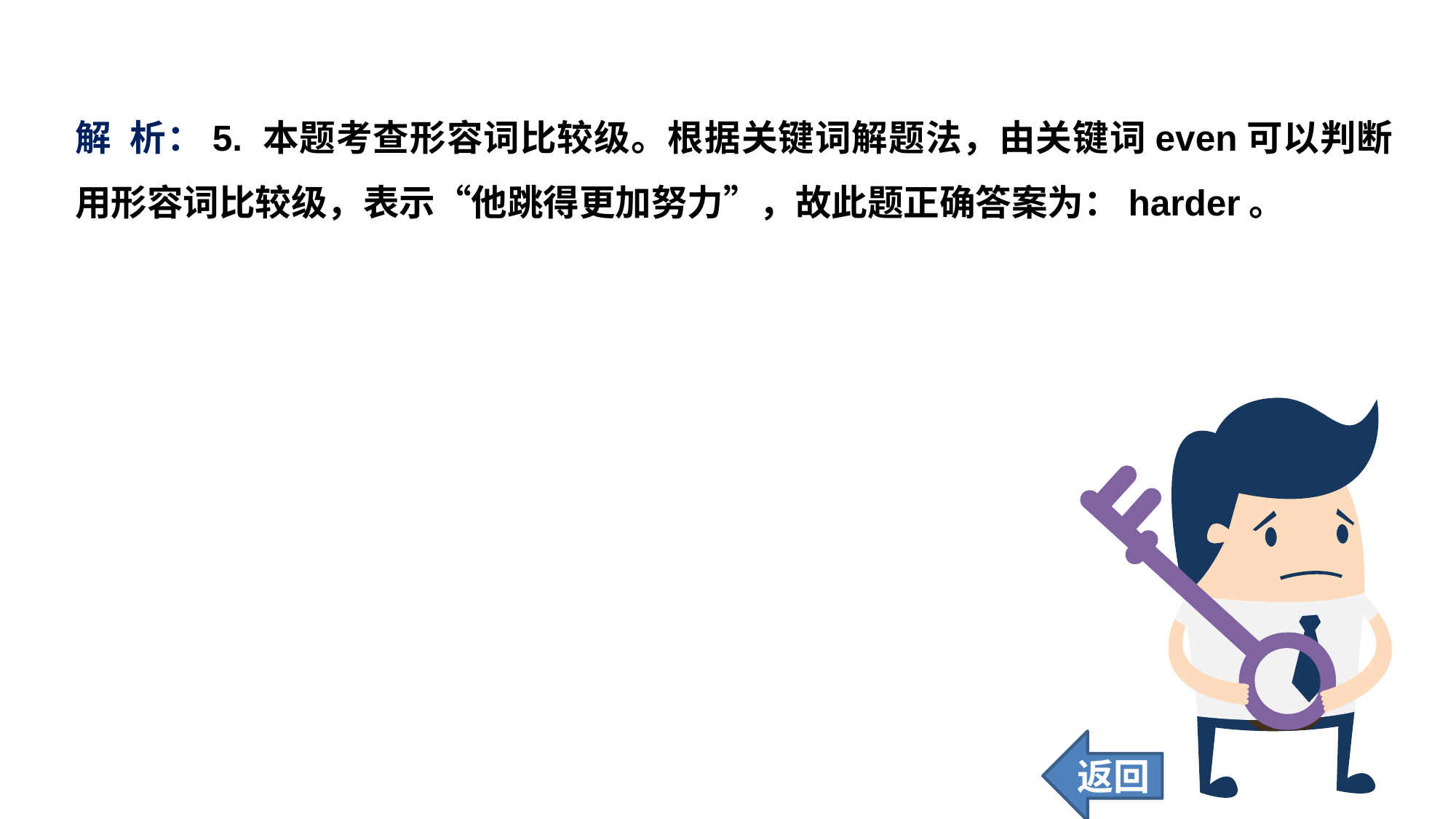

解  析：5. 本题考查形容词比较级。根据关键词解题法，由关键词even可以判断用形容词比较级，表示“他跳得更加努力”，故此题正确答案为：harder。

返回
81